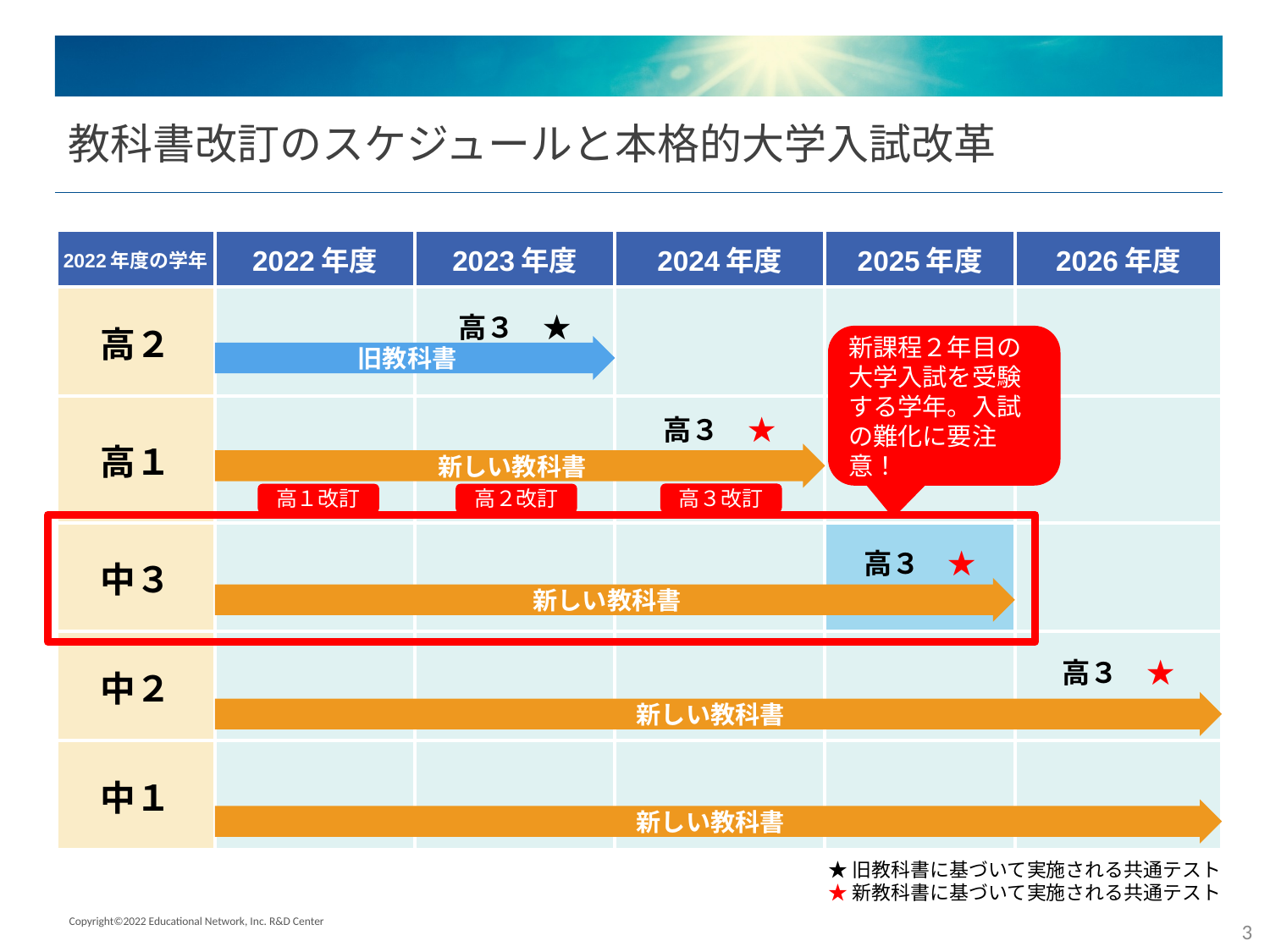

# 教科書改訂のスケジュールと本格的大学入試改革
| 2022年度の学年 | 2022年度 | 2023年度 | 2024年度 | 2025年度 | 2026年度 |
| --- | --- | --- | --- | --- | --- |
| 高２ |  | 高３　★ |  |  |  |
| 高１ |  |  | 高３　★ |  |  |
| 中３ |  |  |  | 高３　★ |  |
| 中２ |  |  |  |  | 高３　★ |
| 中１ |  |  |  |  |  |
新課程２年目の大学入試を受験する学年。入試の難化に要注意！
旧教科書
新しい教科書
高３改訂
高１改訂
高２改訂

新しい教科書
新しい教科書
新しい教科書
★旧教科書に基づいて実施される共通テスト
★新教科書に基づいて実施される共通テスト
Copyright©2022 Educational Network, Inc. R&D Center
3